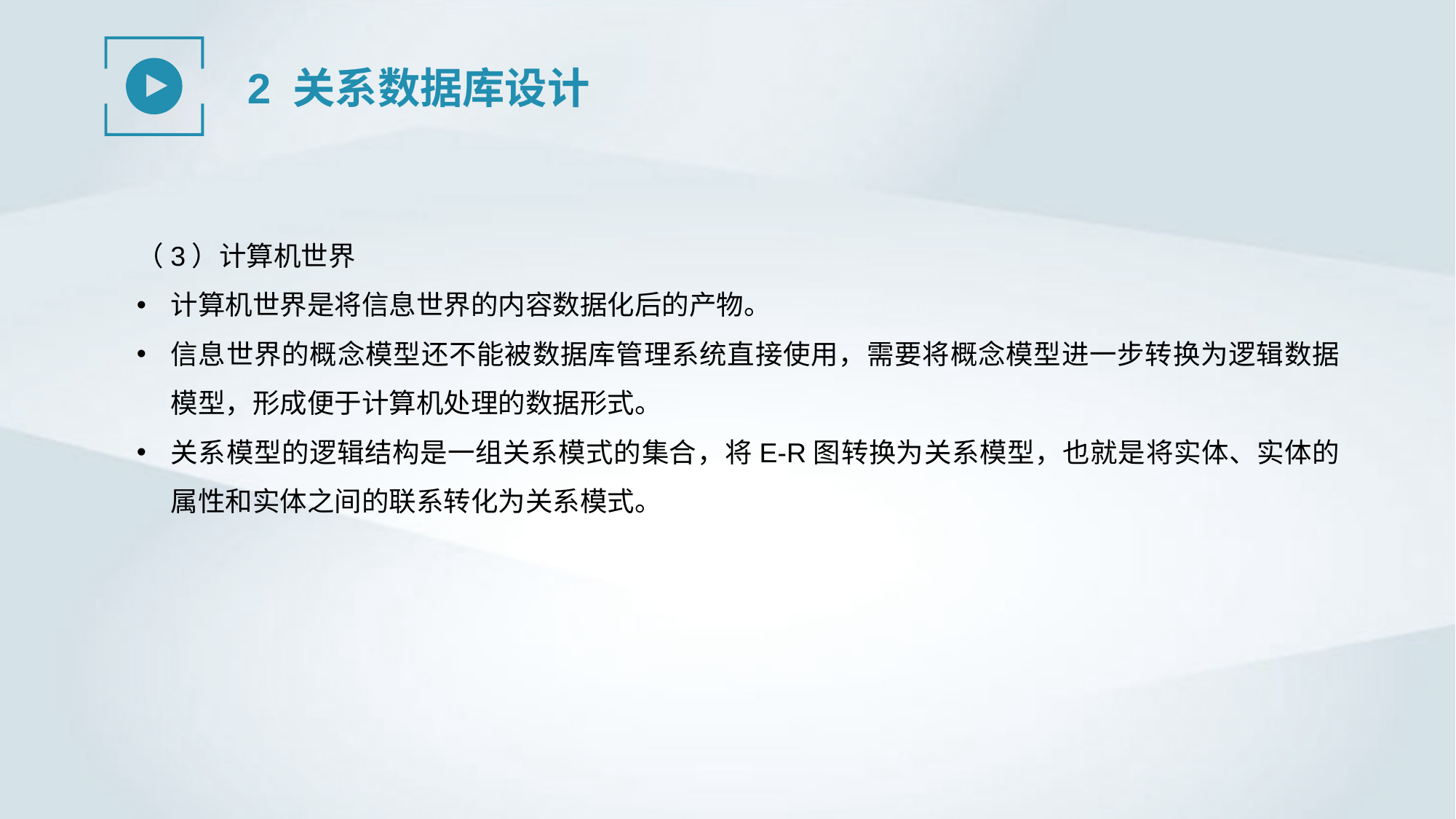

2 关系数据库设计
（3）计算机世界
计算机世界是将信息世界的内容数据化后的产物。
信息世界的概念模型还不能被数据库管理系统直接使用，需要将概念模型进一步转换为逻辑数据模型，形成便于计算机处理的数据形式。
关系模型的逻辑结构是一组关系模式的集合，将E-R图转换为关系模型，也就是将实体、实体的属性和实体之间的联系转化为关系模式。